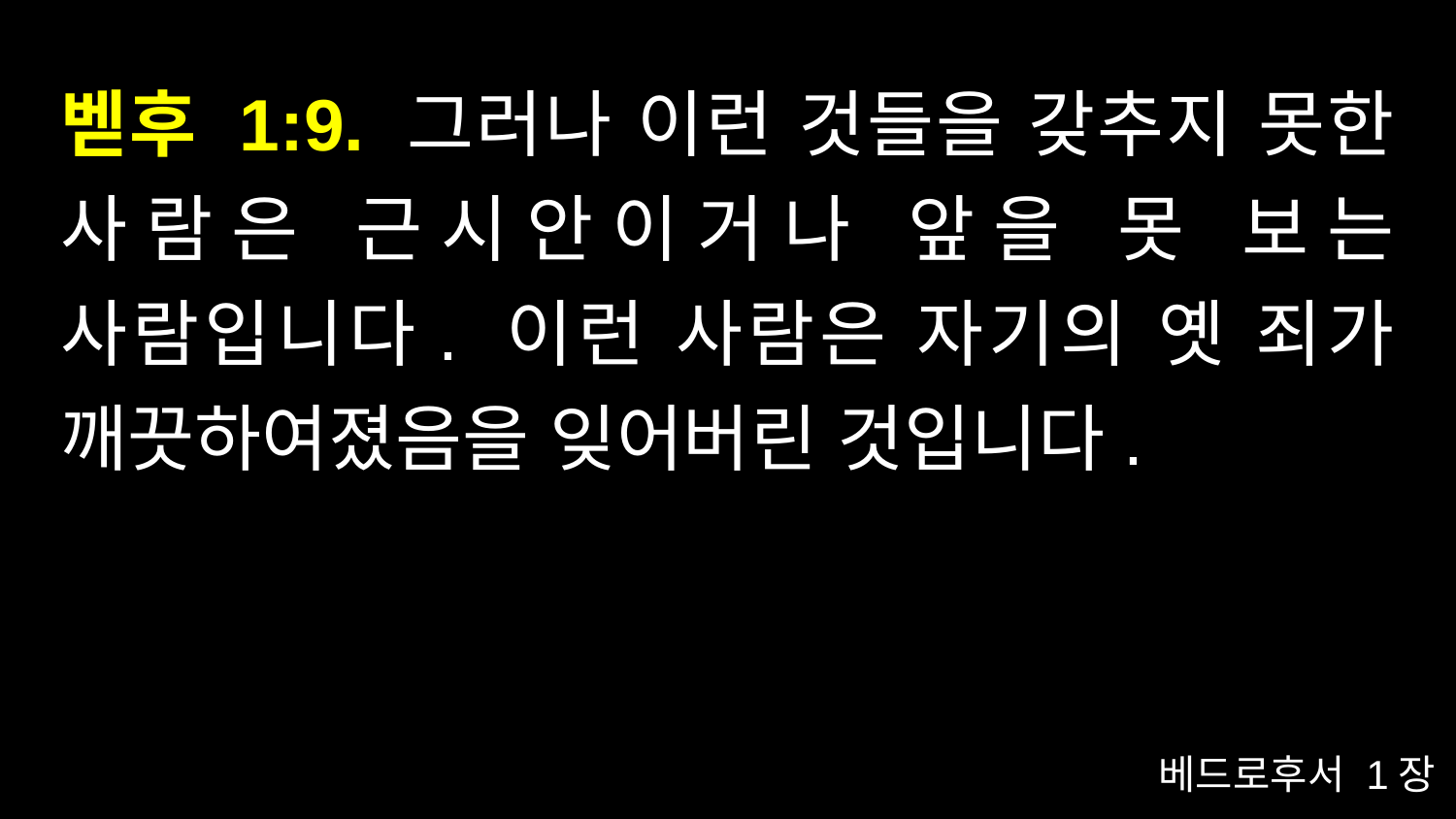

# 벧후 1:9. 그러나 이런 것들을 갖추지 못한 사람은 근시안이거나 앞을 못 보는 사람입니다. 이런 사람은 자기의 옛 죄가 깨끗하여졌음을 잊어버린 것입니다.
베드로후서 1장